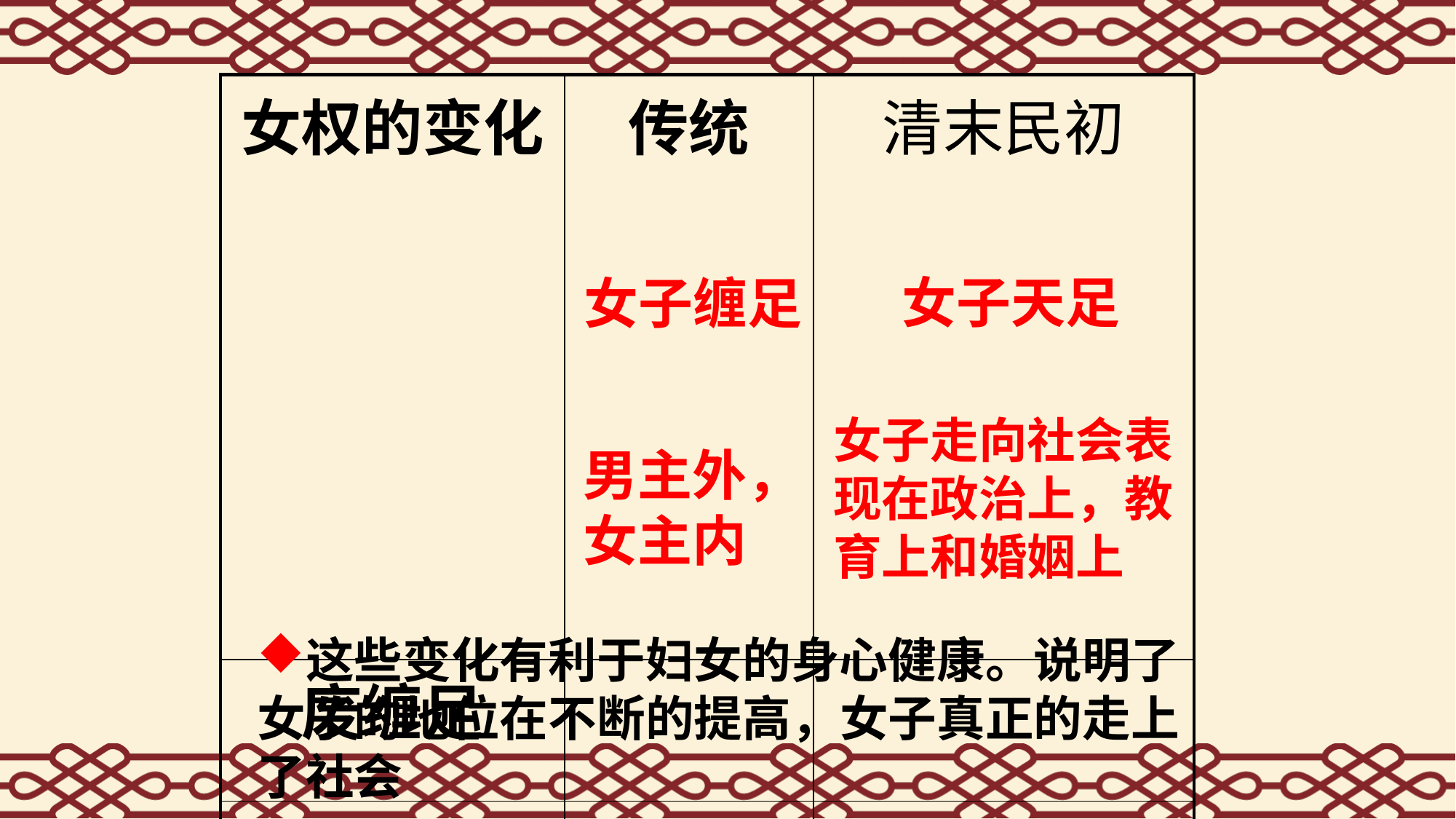

| 女权的变化 | 传统 | 清末民初 |
| --- | --- | --- |
| 废缠足 |  |  |
| 倡女权 |  |  |

女子天足
女子缠足
女子走向社会表现在政治上，教育上和婚姻上
男主外，女主内
这些变化有利于妇女的身心健康。说明了女子的地位在不断的提高，女子真正的走上了社会